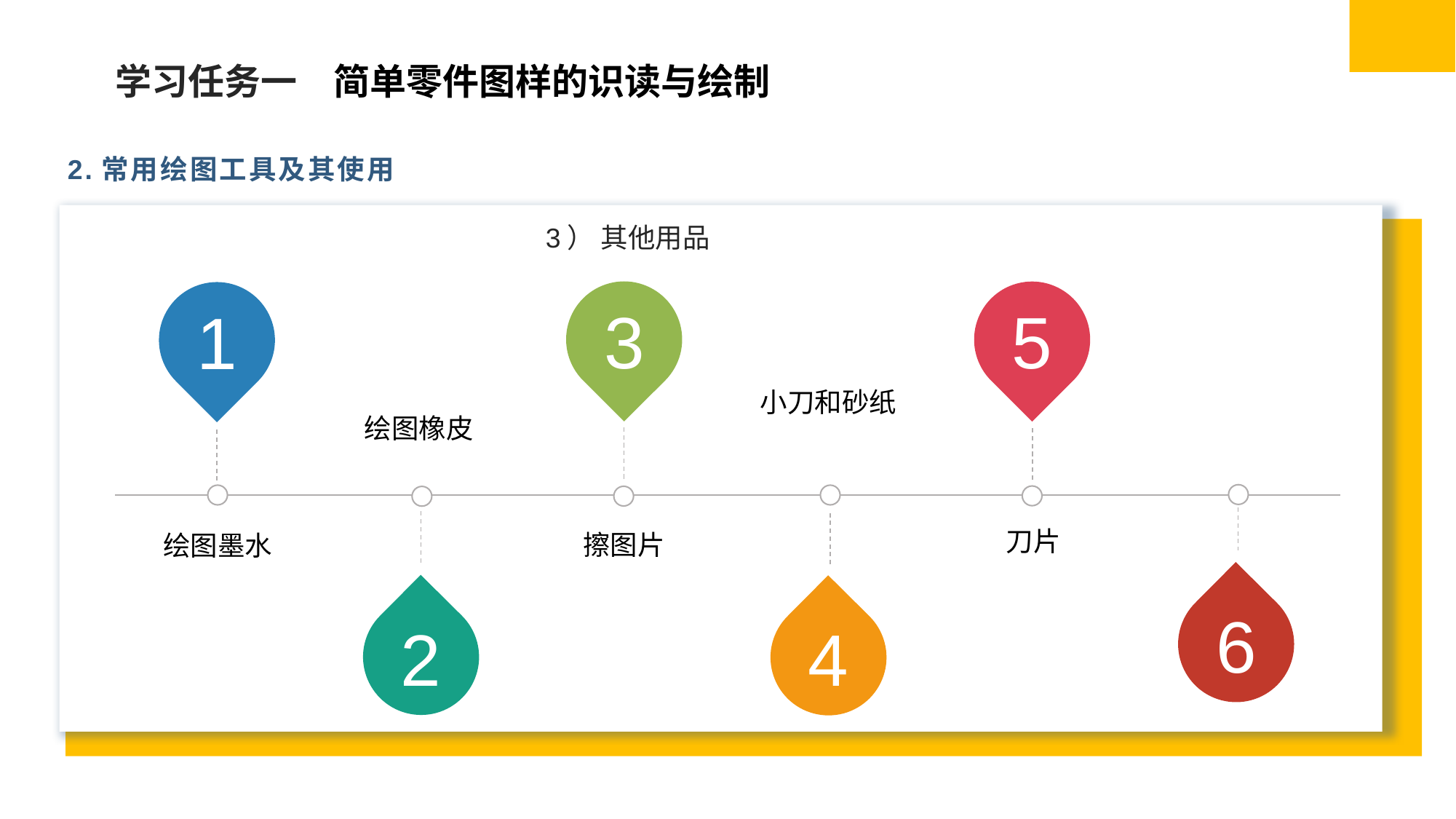

学习任务一　简单零件图样的识读与绘制
2.常用绘图工具及其使用
3） 其他用品

3
5
1
小刀和砂纸
绘图橡皮

刀片
擦图片
绘图墨水

6

6
2
4
2
4